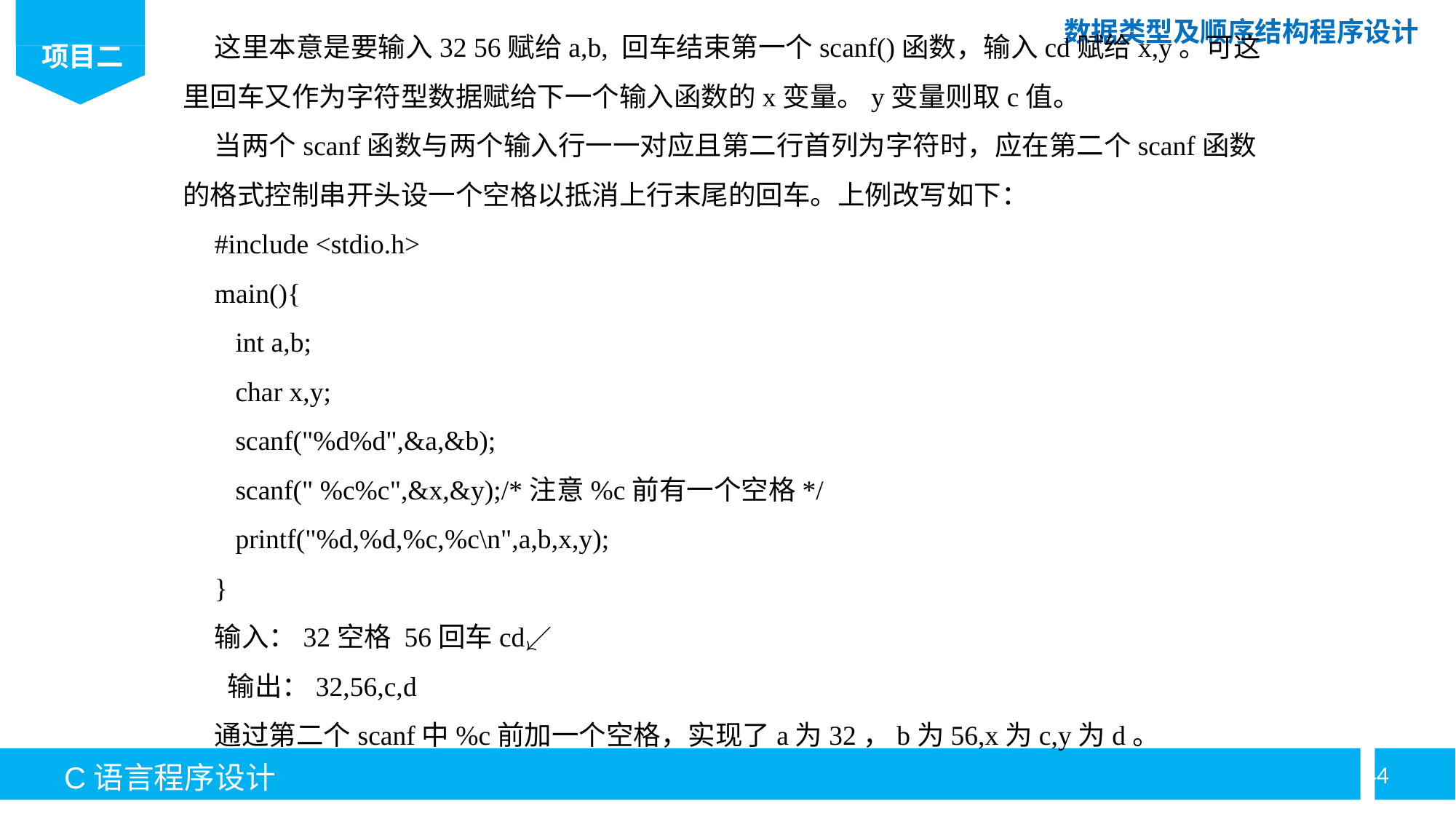

这里本意是要输入32 56赋给a,b, 回车结束第一个scanf()函数，输入cd赋给x,y。可这里回车又作为字符型数据赋给下一个输入函数的x变量。y变量则取c值。
当两个scanf函数与两个输入行一一对应且第二行首列为字符时，应在第二个scanf函数的格式控制串开头设一个空格以抵消上行末尾的回车。上例改写如下：
#include <stdio.h>
main(){
   int a,b;
   char x,y;
   scanf("%d%d",&a,&b);
   scanf(" %c%c",&x,&y);/*注意%c前有一个空格*/
   printf("%d,%d,%c,%c\n",a,b,x,y);
}
输入：32空格 56回车cd↙
 输出：32,56,c,d
通过第二个scanf中%c前加一个空格，实现了a为32，b为56,x为c,y为d。